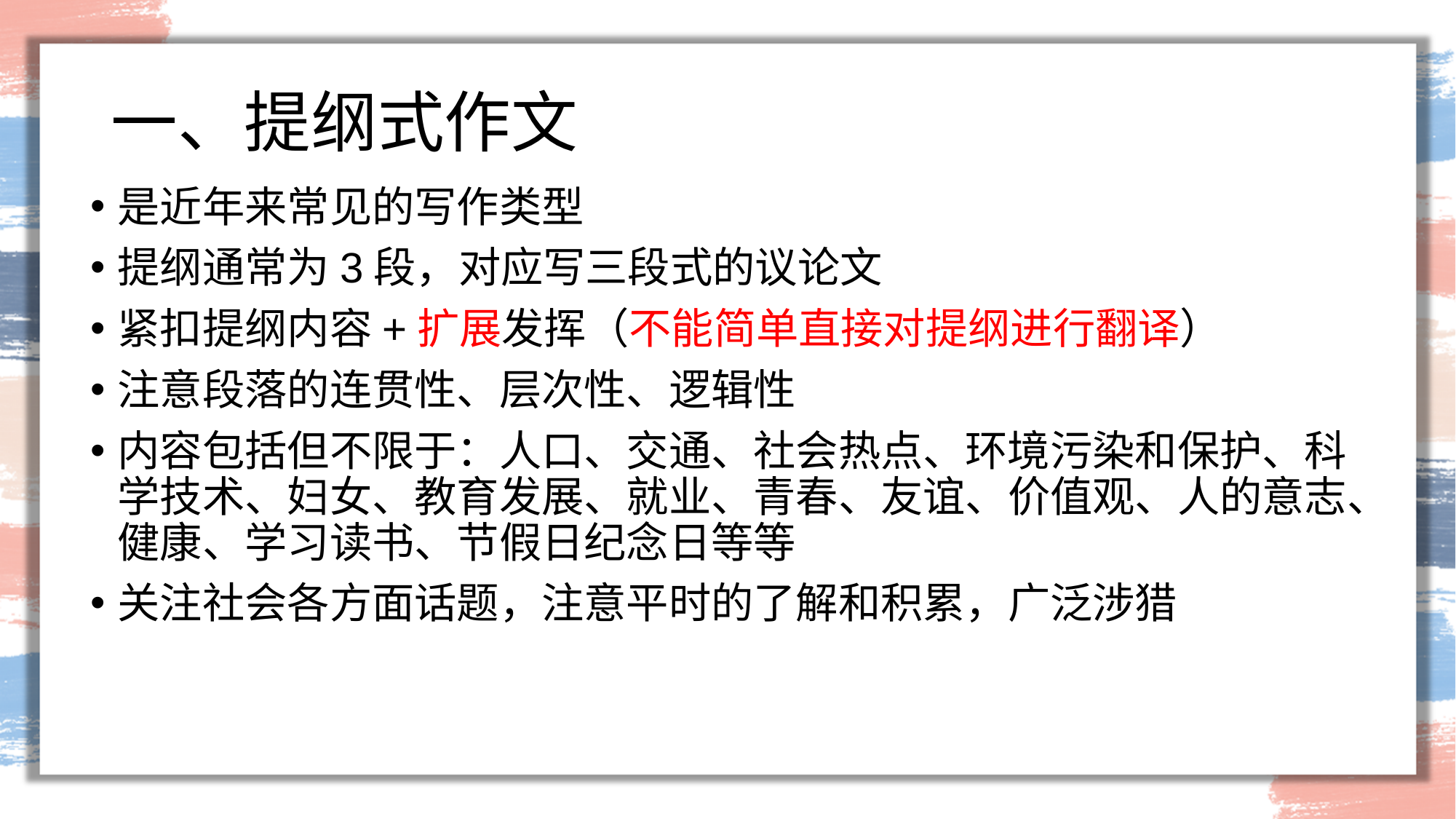

# 一、提纲式作文
是近年来常见的写作类型
提纲通常为3段，对应写三段式的议论文
紧扣提纲内容+扩展发挥（不能简单直接对提纲进行翻译）
注意段落的连贯性、层次性、逻辑性
内容包括但不限于：人口、交通、社会热点、环境污染和保护、科学技术、妇女、教育发展、就业、青春、友谊、价值观、人的意志、健康、学习读书、节假日纪念日等等
关注社会各方面话题，注意平时的了解和积累，广泛涉猎